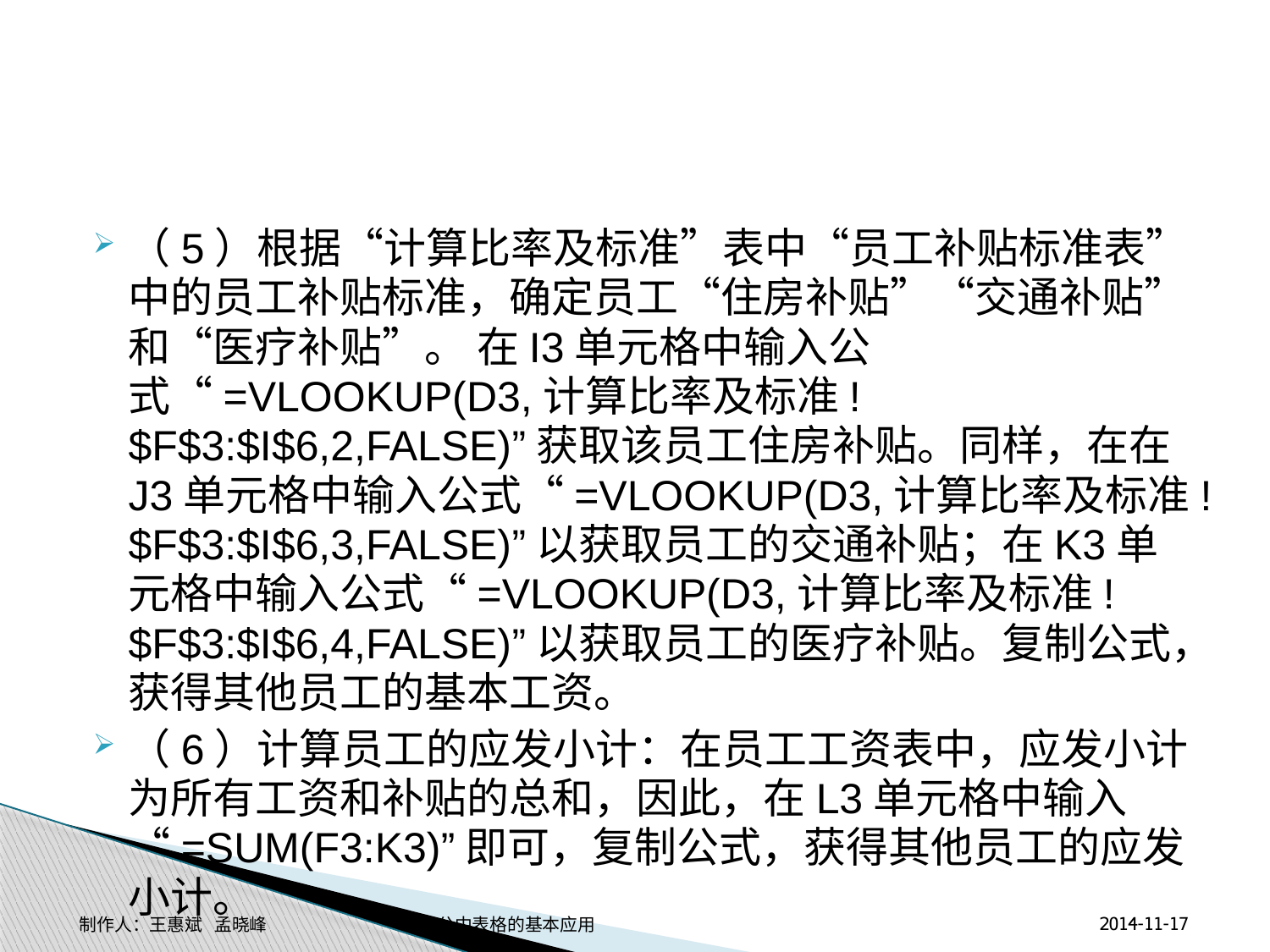

#
（5）根据“计算比率及标准”表中“员工补贴标准表”中的员工补贴标准，确定员工“住房补贴”“交通补贴”和“医疗补贴”。 在I3单元格中输入公式“=VLOOKUP(D3,计算比率及标准!$F$3:$I$6,2,FALSE)”获取该员工住房补贴。同样，在在J3单元格中输入公式“=VLOOKUP(D3,计算比率及标准!$F$3:$I$6,3,FALSE)”以获取员工的交通补贴；在K3单元格中输入公式“=VLOOKUP(D3,计算比率及标准!$F$3:$I$6,4,FALSE)”以获取员工的医疗补贴。复制公式，获得其他员工的基本工资。
（6）计算员工的应发小计：在员工工资表中，应发小计为所有工资和补贴的总和，因此，在L3单元格中输入“=SUM(F3:K3)”即可，复制公式，获得其他员工的应发小计。
2014-11-17
制作人：王惠斌   孟晓峰                                      办公中表格的基本应用